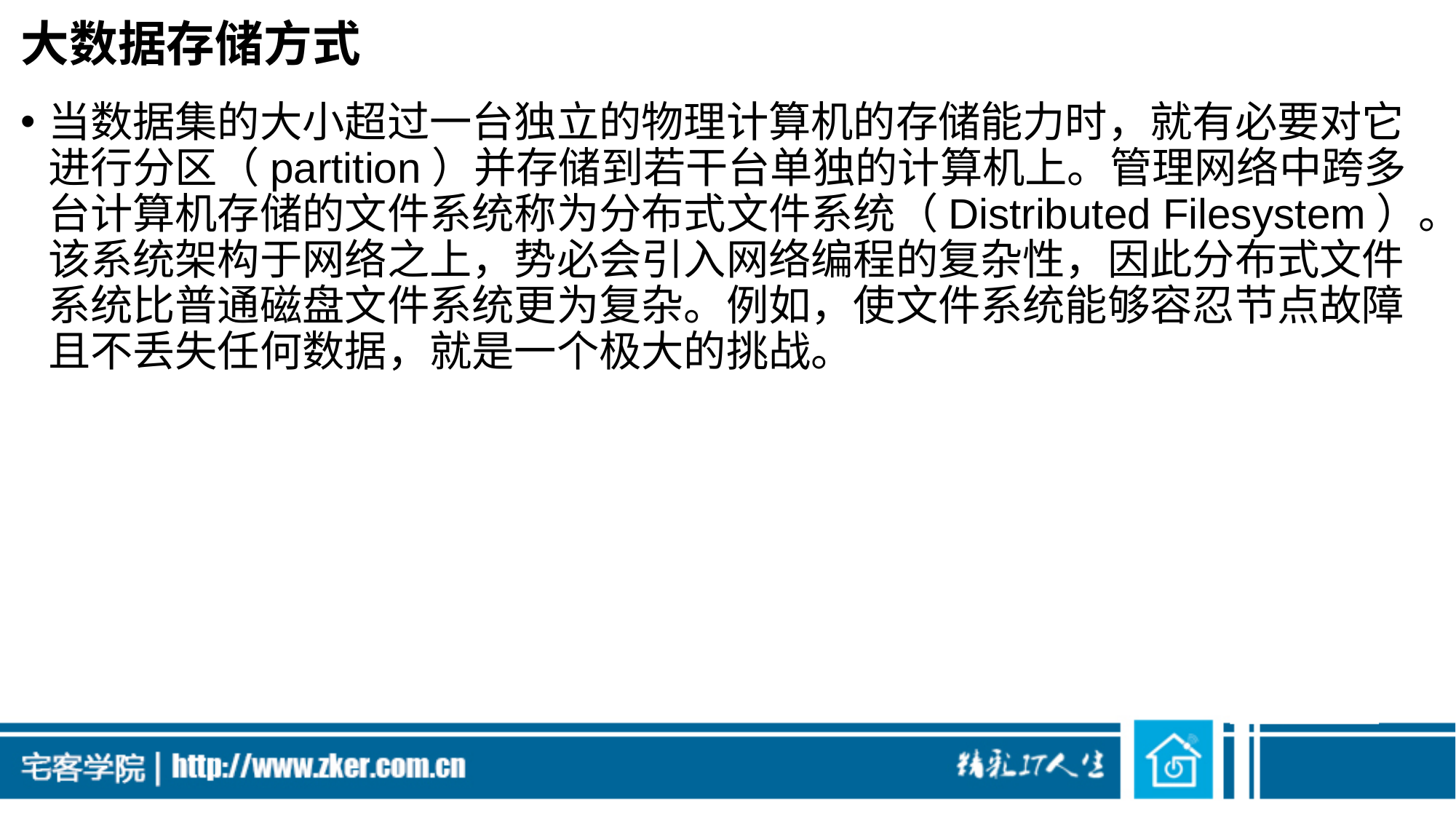

# 大数据存储方式
当数据集的大小超过一台独立的物理计算机的存储能力时，就有必要对它进行分区（partition）并存储到若干台单独的计算机上。管理网络中跨多台计算机存储的文件系统称为分布式文件系统（Distributed Filesystem）。该系统架构于网络之上，势必会引入网络编程的复杂性，因此分布式文件系统比普通磁盘文件系统更为复杂。例如，使文件系统能够容忍节点故障且不丢失任何数据，就是一个极大的挑战。